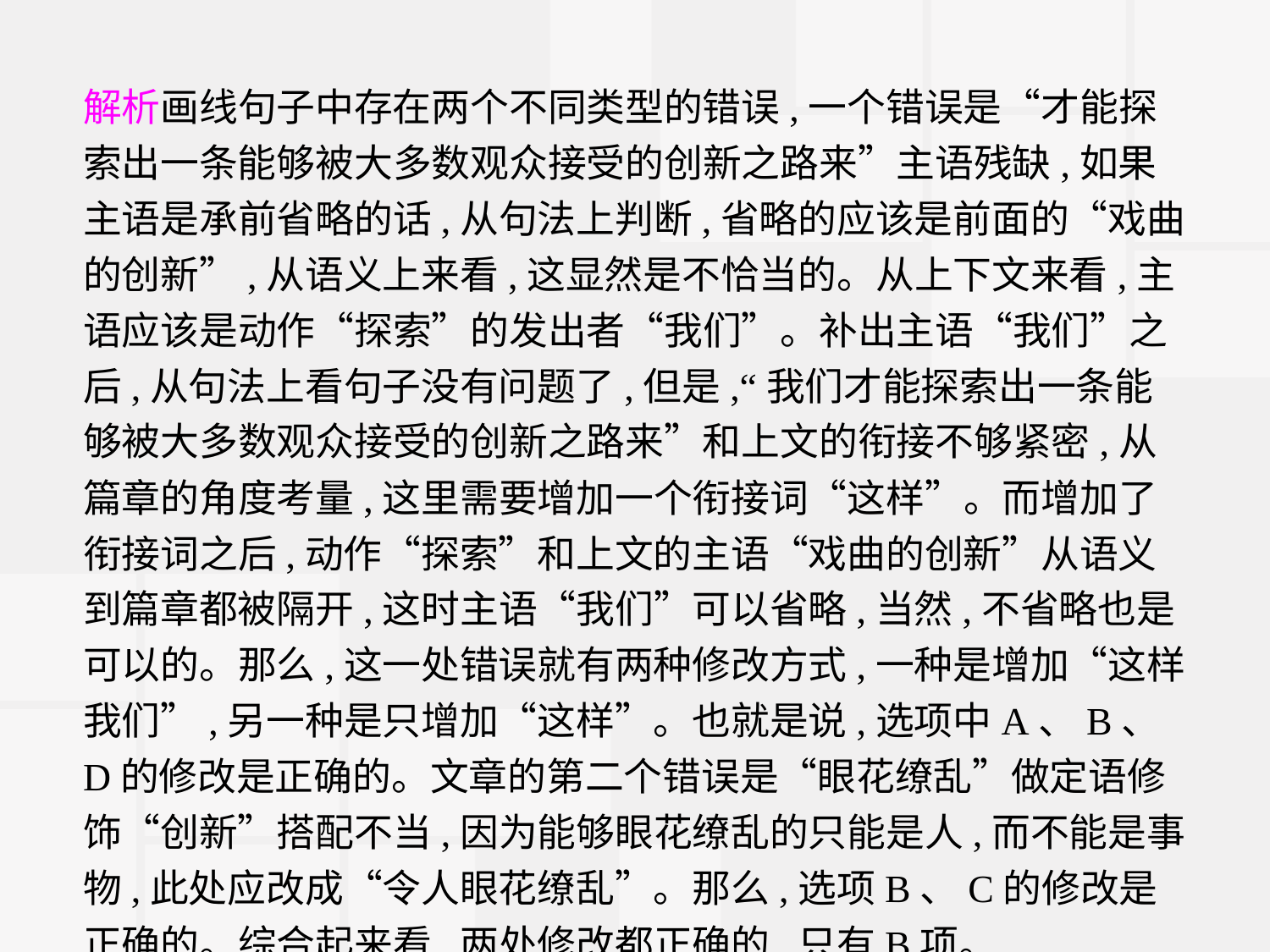

解析画线句子中存在两个不同类型的错误,一个错误是“才能探索出一条能够被大多数观众接受的创新之路来”主语残缺,如果主语是承前省略的话,从句法上判断,省略的应该是前面的“戏曲的创新”,从语义上来看,这显然是不恰当的。从上下文来看,主语应该是动作“探索”的发出者“我们”。补出主语“我们”之后,从句法上看句子没有问题了,但是,“我们才能探索出一条能够被大多数观众接受的创新之路来”和上文的衔接不够紧密,从篇章的角度考量,这里需要增加一个衔接词“这样”。而增加了衔接词之后,动作“探索”和上文的主语“戏曲的创新”从语义到篇章都被隔开,这时主语“我们”可以省略,当然,不省略也是可以的。那么,这一处错误就有两种修改方式,一种是增加“这样我们”,另一种是只增加“这样”。也就是说,选项中A、B、D的修改是正确的。文章的第二个错误是“眼花缭乱”做定语修饰“创新”搭配不当,因为能够眼花缭乱的只能是人,而不能是事物,此处应改成“令人眼花缭乱”。那么,选项B、C的修改是正确的。综合起来看,两处修改都正确的,只有B项。